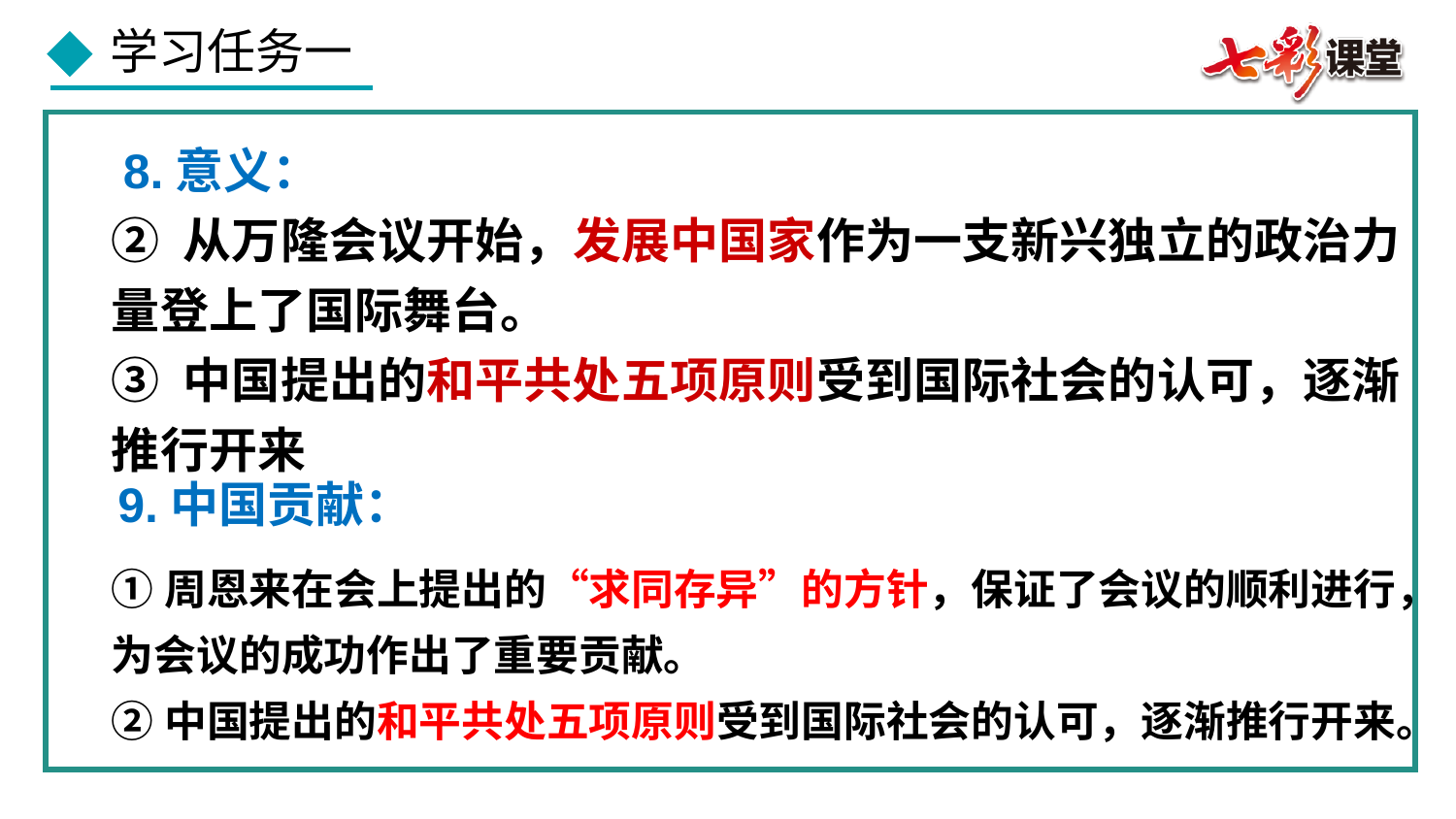

8.意义：
② 从万隆会议开始，发展中国家作为一支新兴独立的政治力量登上了国际舞台。
③ 中国提出的和平共处五项原则受到国际社会的认可，逐渐推行开来
9.中国贡献：
①周恩来在会上提出的“求同存异”的方针，保证了会议的顺利进行，为会议的成功作出了重要贡献。
②中国提出的和平共处五项原则受到国际社会的认可，逐渐推行开来。